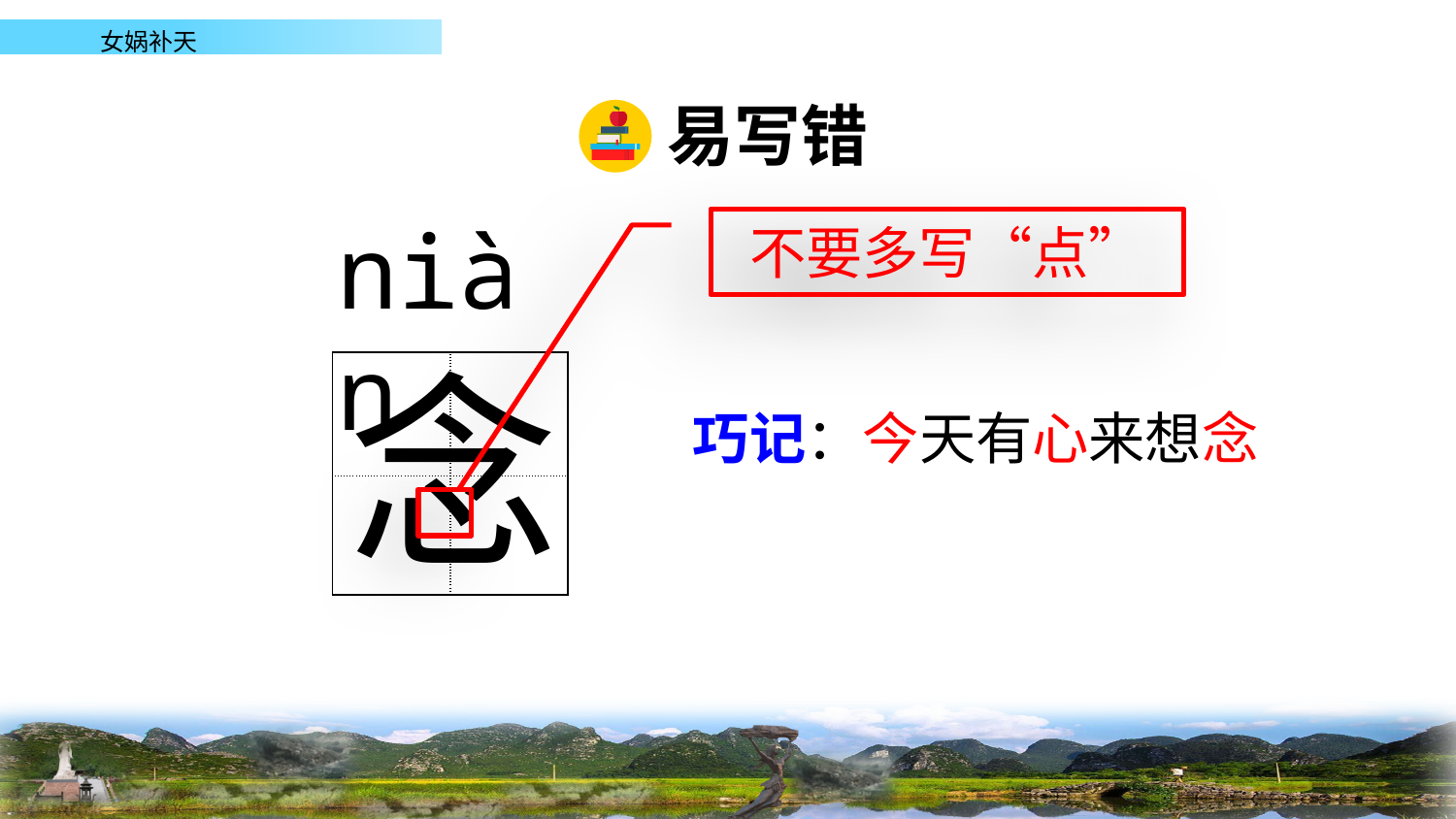

易写错

niàn
不要多写“点”
念
|  |  |
| --- | --- |
|  |  |
巧记：今天有心来想念